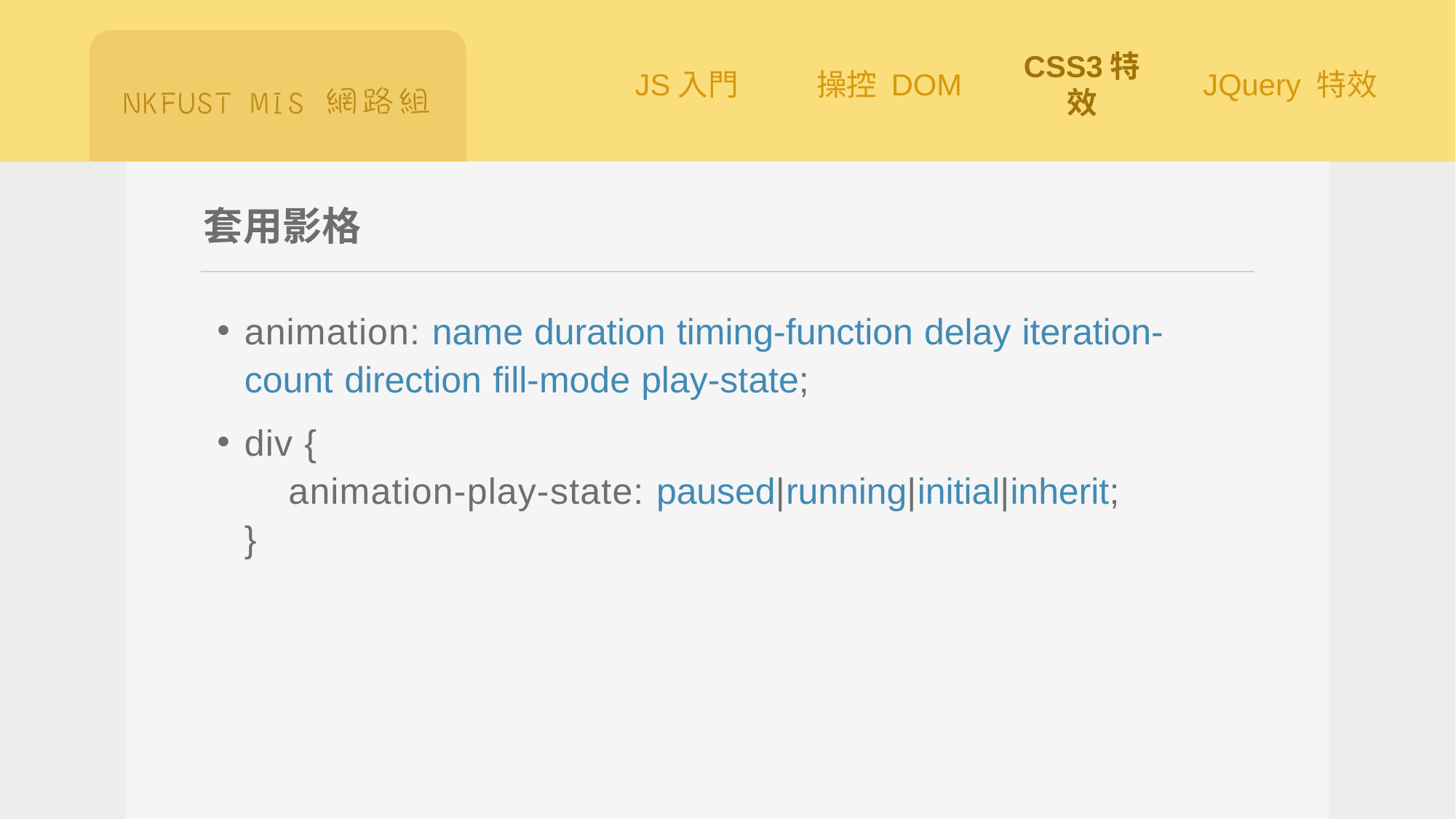

# 套用影格
animation: name duration timing-function delay iteration-count direction fill-mode play-state;
div {
    animation-play-state: paused|running|initial|inherit;
}